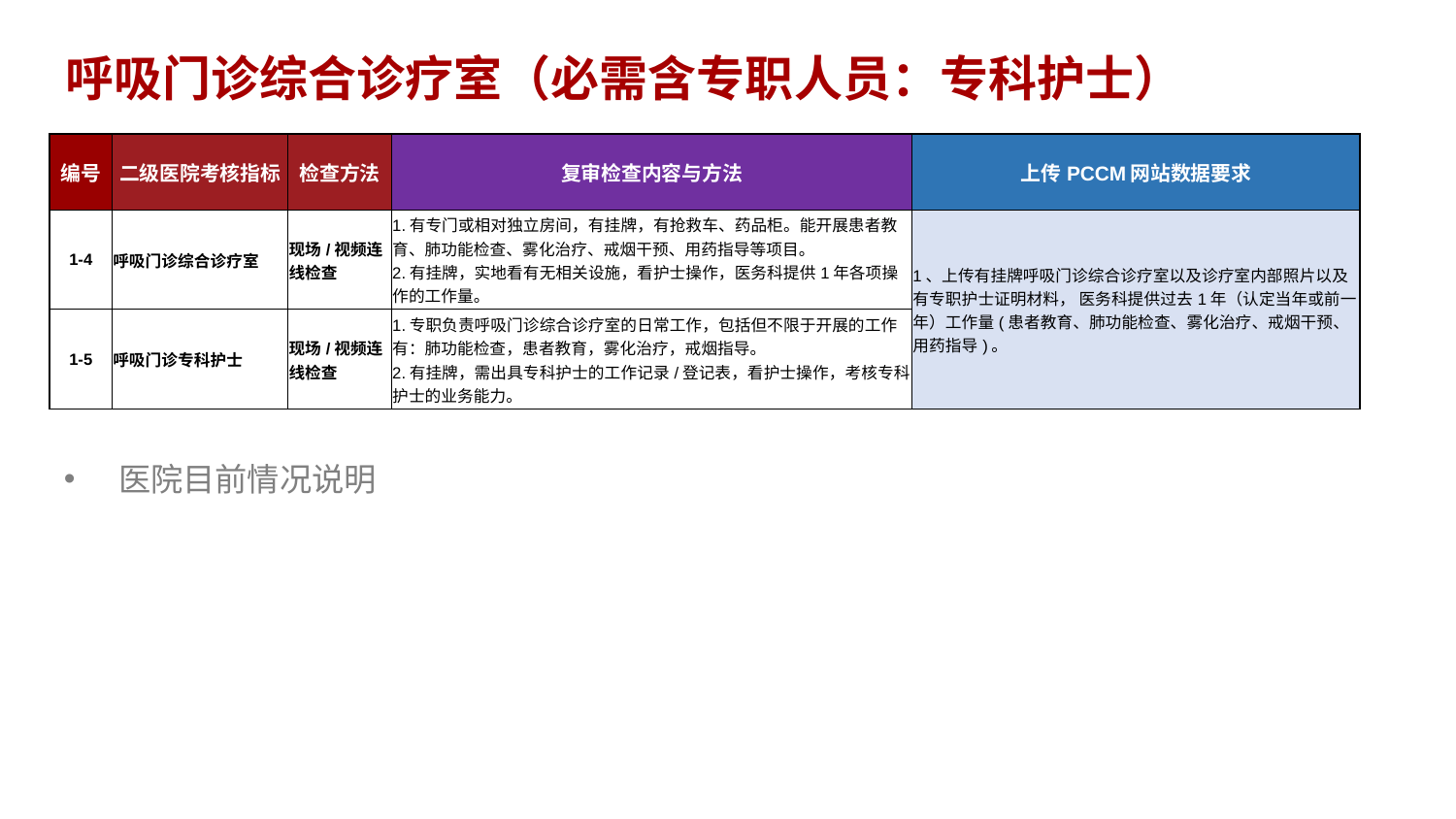

呼吸门诊综合诊疗室（必需含专职人员：专科护士）
| 编号 | 二级医院考核指标 | 检查方法 | 复审检查内容与方法 | 上传PCCM网站数据要求 |
| --- | --- | --- | --- | --- |
| 1-4 | 呼吸门诊综合诊疗室 | 现场/视频连线检查 | 1.有专门或相对独立房间，有挂牌，有抢救车、药品柜。能开展患者教育、肺功能检查、雾化治疗、戒烟干预、用药指导等项目。 2.有挂牌，实地看有无相关设施，看护士操作，医务科提供1年各项操作的工作量。 | 1、上传有挂牌呼吸门诊综合诊疗室以及诊疗室内部照片以及有专职护士证明材料， 医务科提供过去1年（认定当年或前一年）工作量(患者教育、肺功能检查、雾化治疗、戒烟干预、用药指导)。 |
| 1-5 | 呼吸门诊专科护士 | 现场/视频连线检查 | 1.专职负责呼吸门诊综合诊疗室的日常工作，包括但不限于开展的工作有：肺功能检查，患者教育，雾化治疗，戒烟指导。 2.有挂牌，需出具专科护士的工作记录/登记表，看护士操作，考核专科护士的业务能力。 |  |
医院目前情况说明